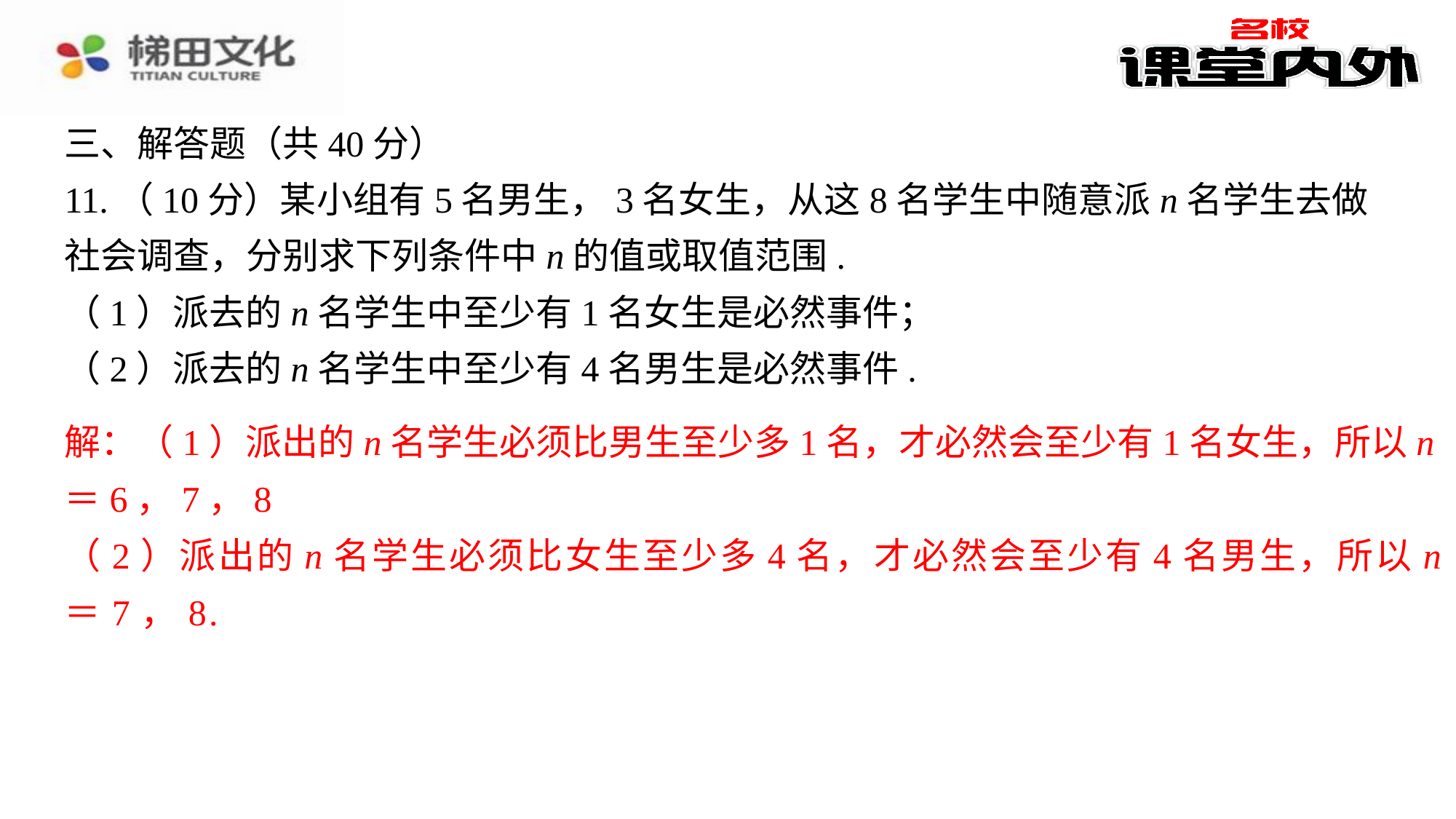

三、解答题（共40分）
11.（10分）某小组有5名男生，3名女生，从这8名学生中随意派n名学生去做社会调查，分别求下列条件中n的值或取值范围.
（1）派去的n名学生中至少有1名女生是必然事件；
（2）派去的n名学生中至少有4名男生是必然事件.
解：（1）派出的n名学生必须比男生至少多1名，才必然会至少有1名女生，所以n＝6，7，8⁠
（2）派出的n名学生必须比女生至少多4名，才必然会至少有4名男生，所以n＝7，8.⁠
解：（1）派出的n名学生必须比男生至少多1名，才必然会至少有1名女生，所以n
＝6，7，8
（2）派出的n名学生必须比女生至少多4名，才必然会至少有4名男生，所以n
＝7，8.